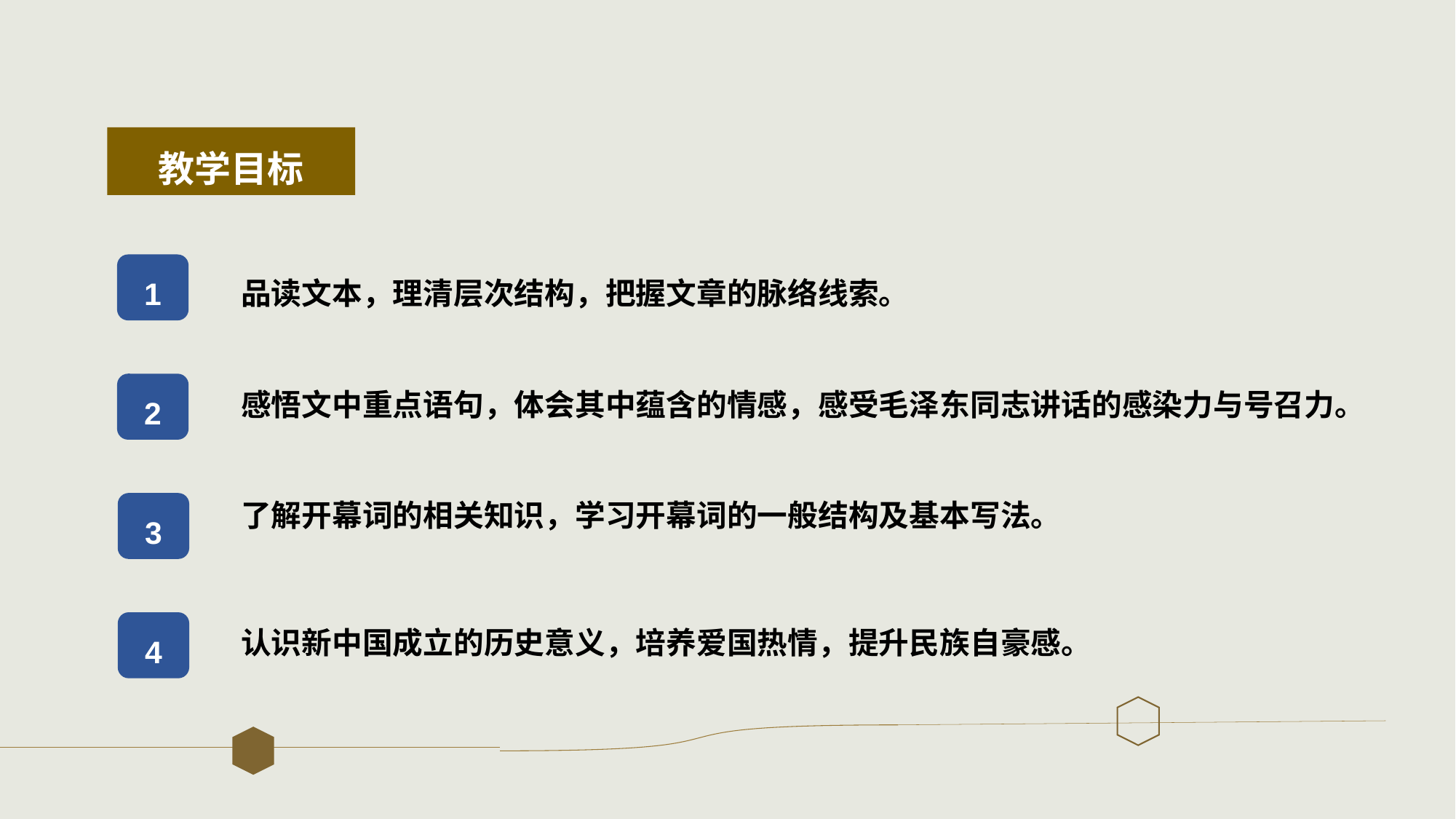

教学目标
1
品读文本，理清层次结构，把握文章的脉络线索。
感悟文中重点语句，体会其中蕴含的情感，感受毛泽东同志讲话的感染力与号召力。
2
了解开幕词的相关知识，学习开幕词的一般结构及基本写法。
3
认识新中国成立的历史意义，培养爱国热情，提升民族自豪感。
4